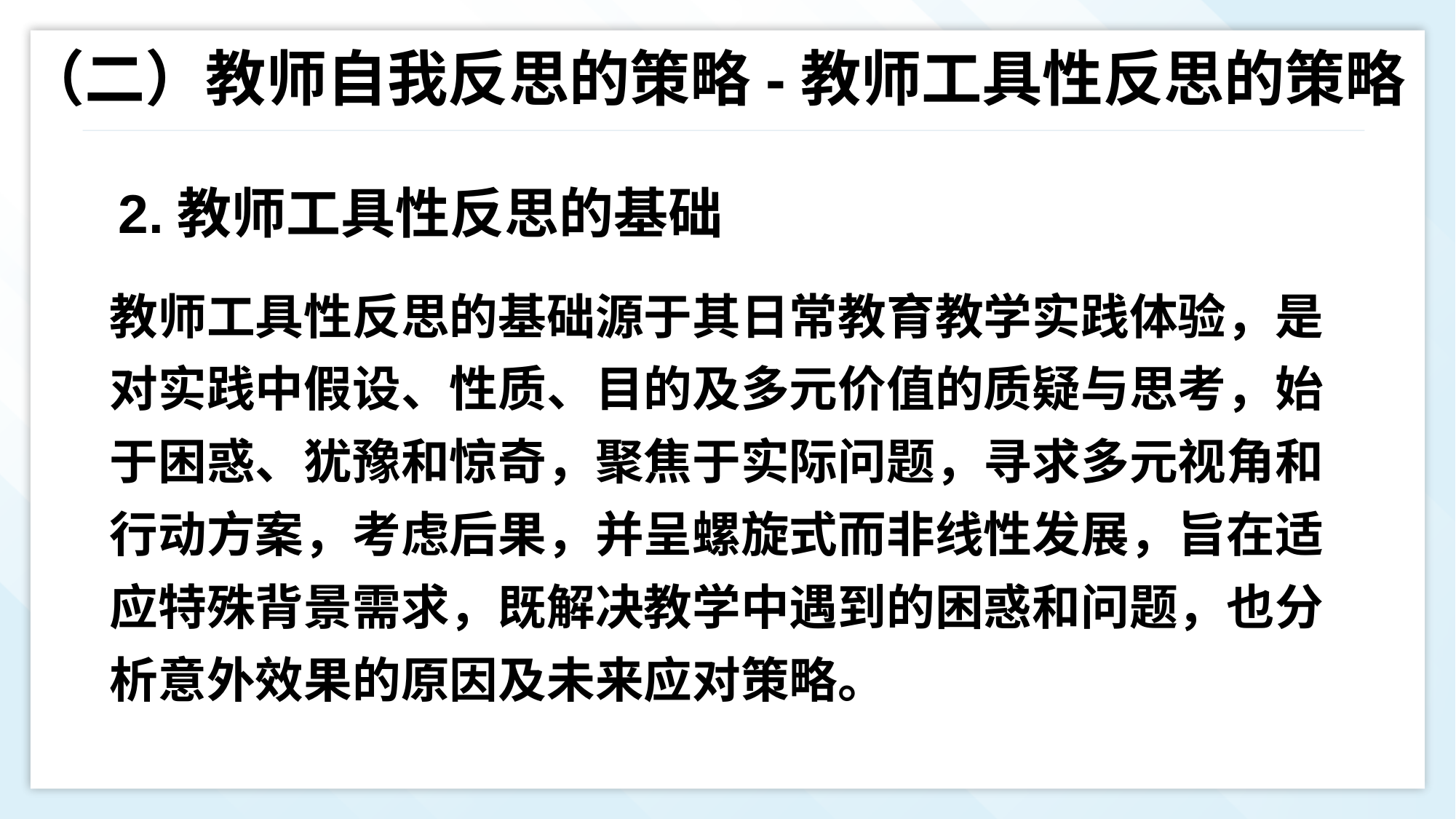

（二）教师自我反思的策略-教师工具性反思的策略

2.教师工具性反思的基础
教师工具性反思的基础源于其日常教育教学实践体验，是对实践中假设、性质、目的及多元价值的质疑与思考，始于困惑、犹豫和惊奇，聚焦于实际问题，寻求多元视角和行动方案，考虑后果，并呈螺旋式而非线性发展，旨在适应特殊背景需求，既解决教学中遇到的困惑和问题，也分析意外效果的原因及未来应对策略。